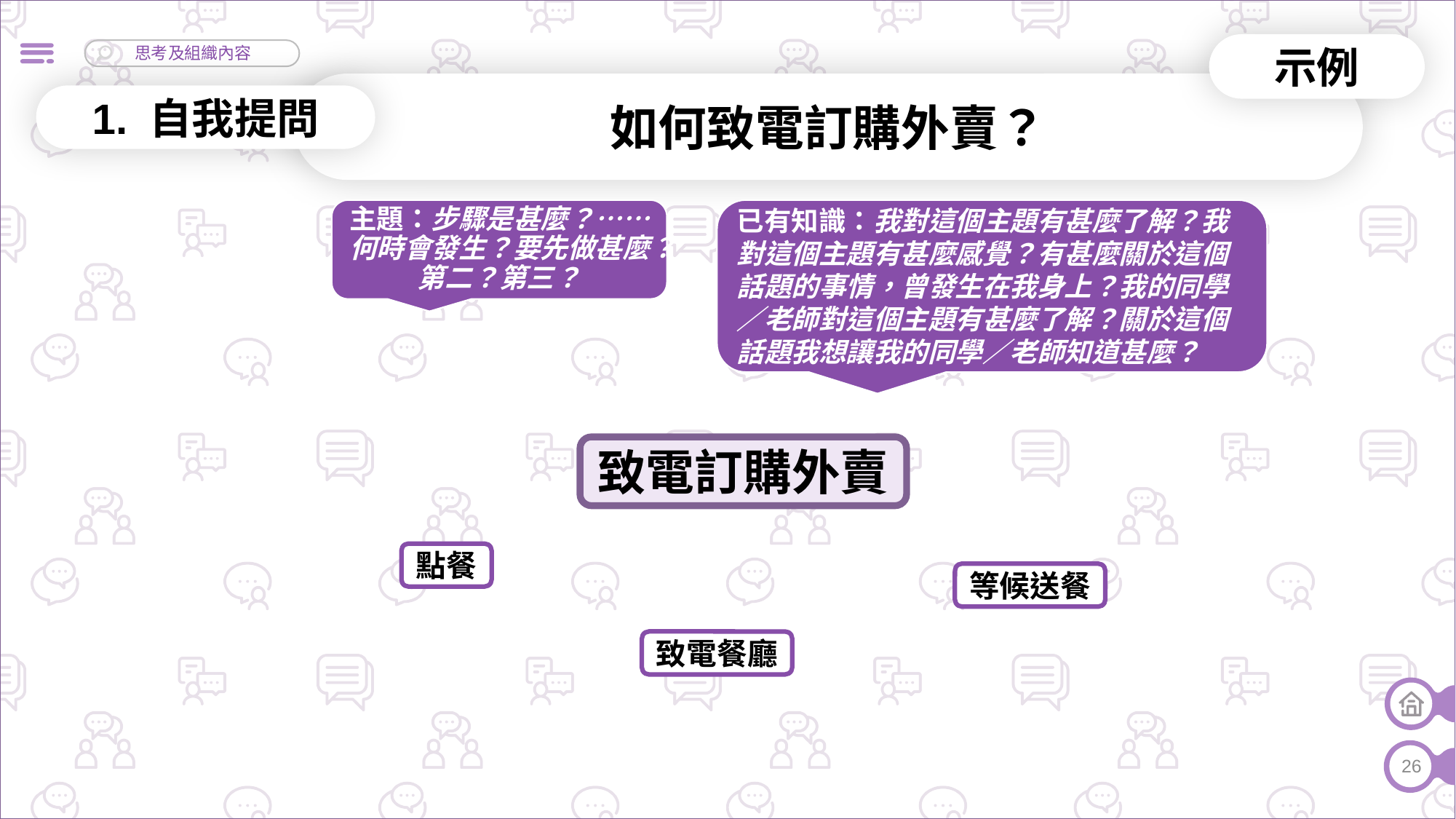

示例
如何致電訂購外賣？
1. 自我提問
已有知識：我對這個主題有甚麼了解？我對這個主題有甚麼感覺？有甚麼關於這個話題的事情，曾發生在我身上？我的同學／老師對這個主題有甚麼了解？關於這個話題我想讓我的同學／老師知道甚麼？
主題：步驟是甚麼？……何時會發生？要先做甚麼？第二？第三？
致電訂購外賣

點餐
等候送餐
致電餐廳
26